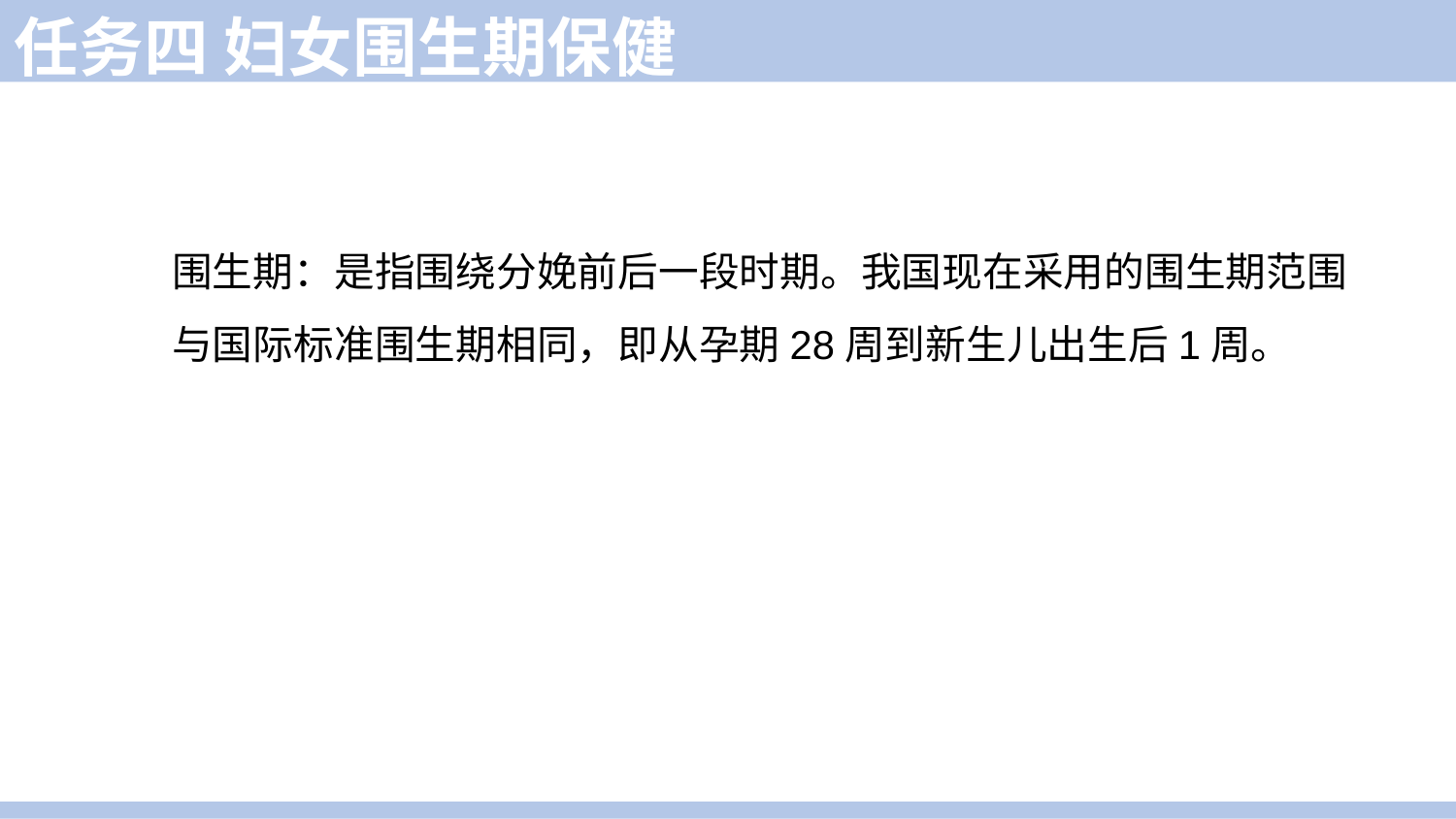

任务四 妇女围生期保健
围生期：是指围绕分娩前后一段时期。我国现在采用的围生期范围与国际标准围生期相同，即从孕期28周到新生儿出生后1周。